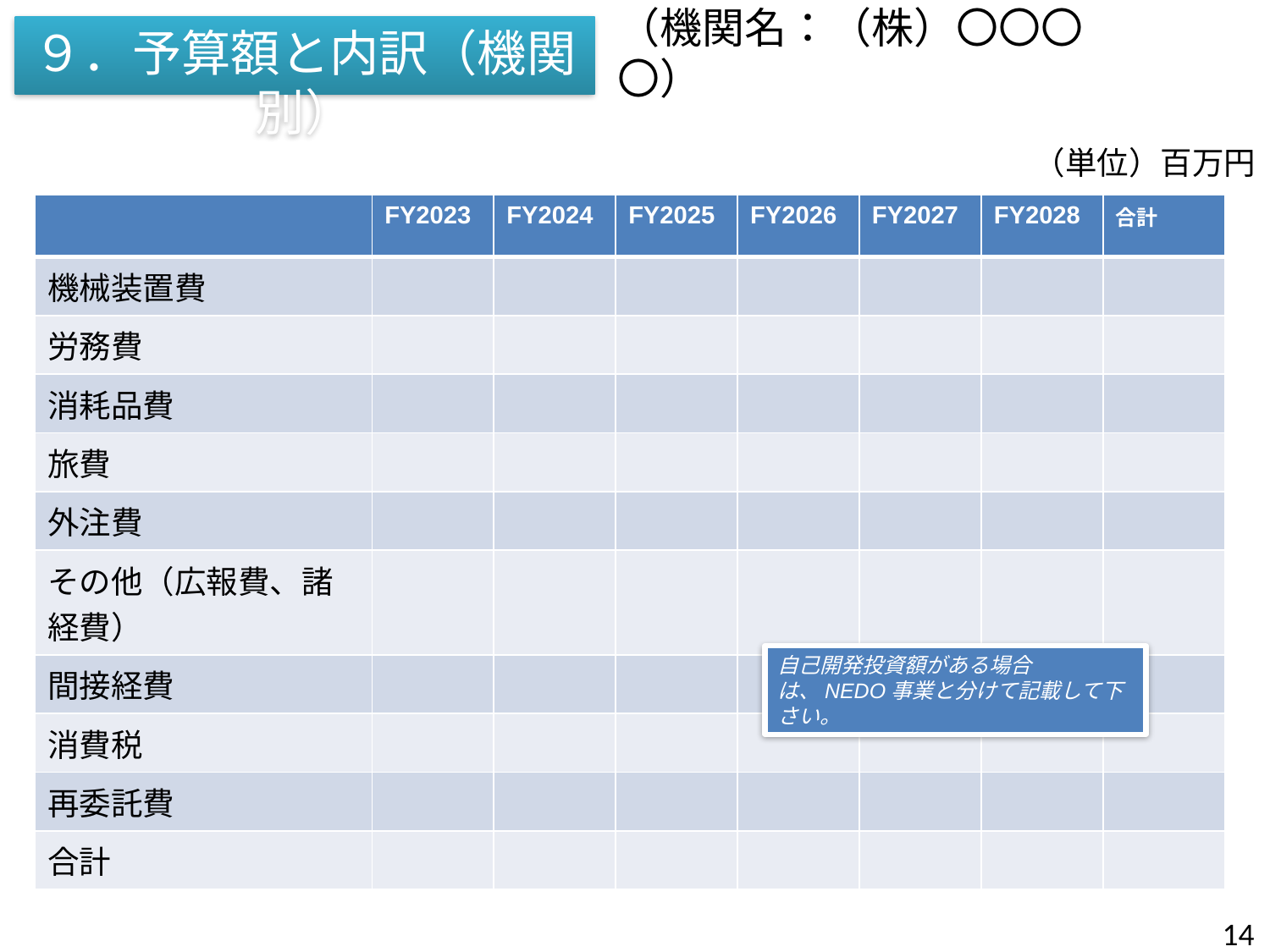

# （機関名：（株）〇〇〇〇）
９．予算額と内訳（機関別）
（単位）百万円
|  | FY2023 | FY2024 | FY2025 | FY2026 | FY2027 | FY2028 | 合計 |
| --- | --- | --- | --- | --- | --- | --- | --- |
| 機械装置費 |  |  |  |  |  |  |  |
| 労務費 |  |  |  |  |  |  |  |
| 消耗品費 |  |  |  |  |  |  |  |
| 旅費 |  |  |  |  |  |  |  |
| 外注費 |  |  |  |  |  |  |  |
| その他（広報費、諸経費） |  |  |  |  |  |  |  |
| 間接経費 |  |  |  |  |  |  |  |
| 消費税 |  |  |  |  |  |  |  |
| 再委託費 |  |  |  |  |  |  |  |
| 合計 |  |  |  |  |  |  |  |
自己開発投資額がある場合は、NEDO事業と分けて記載して下さい。
14